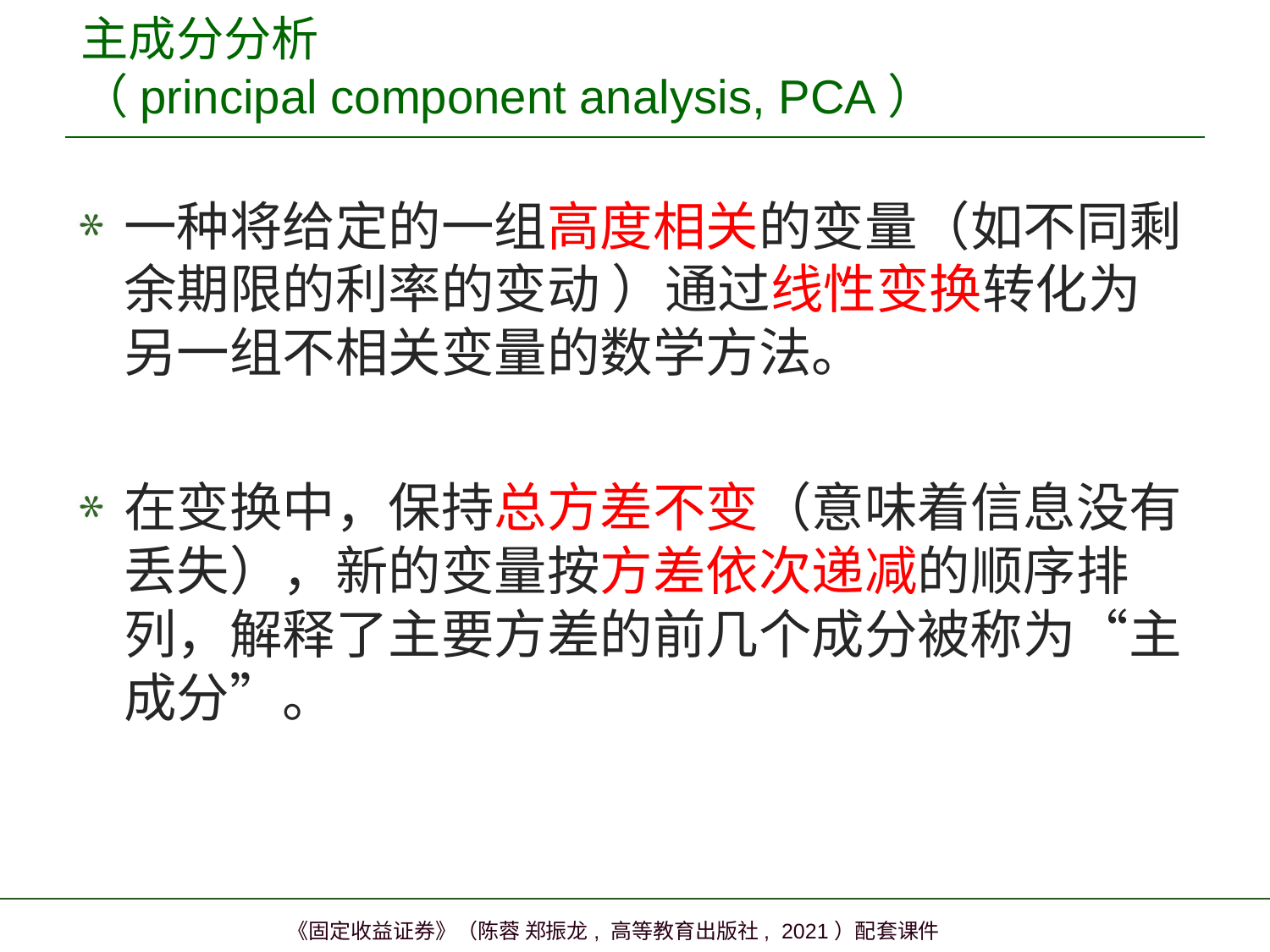

# 主成分分析 （principal component analysis, PCA）
一种将给定的一组高度相关的变量（如不同剩余期限的利率的变动 ）通过线性变换转化为另一组不相关变量的数学方法。

在变换中，保持总方差不变（意味着信息没有丢失），新的变量按方差依次递减的顺序排列，解释了主要方差的前几个成分被称为“主成分”。